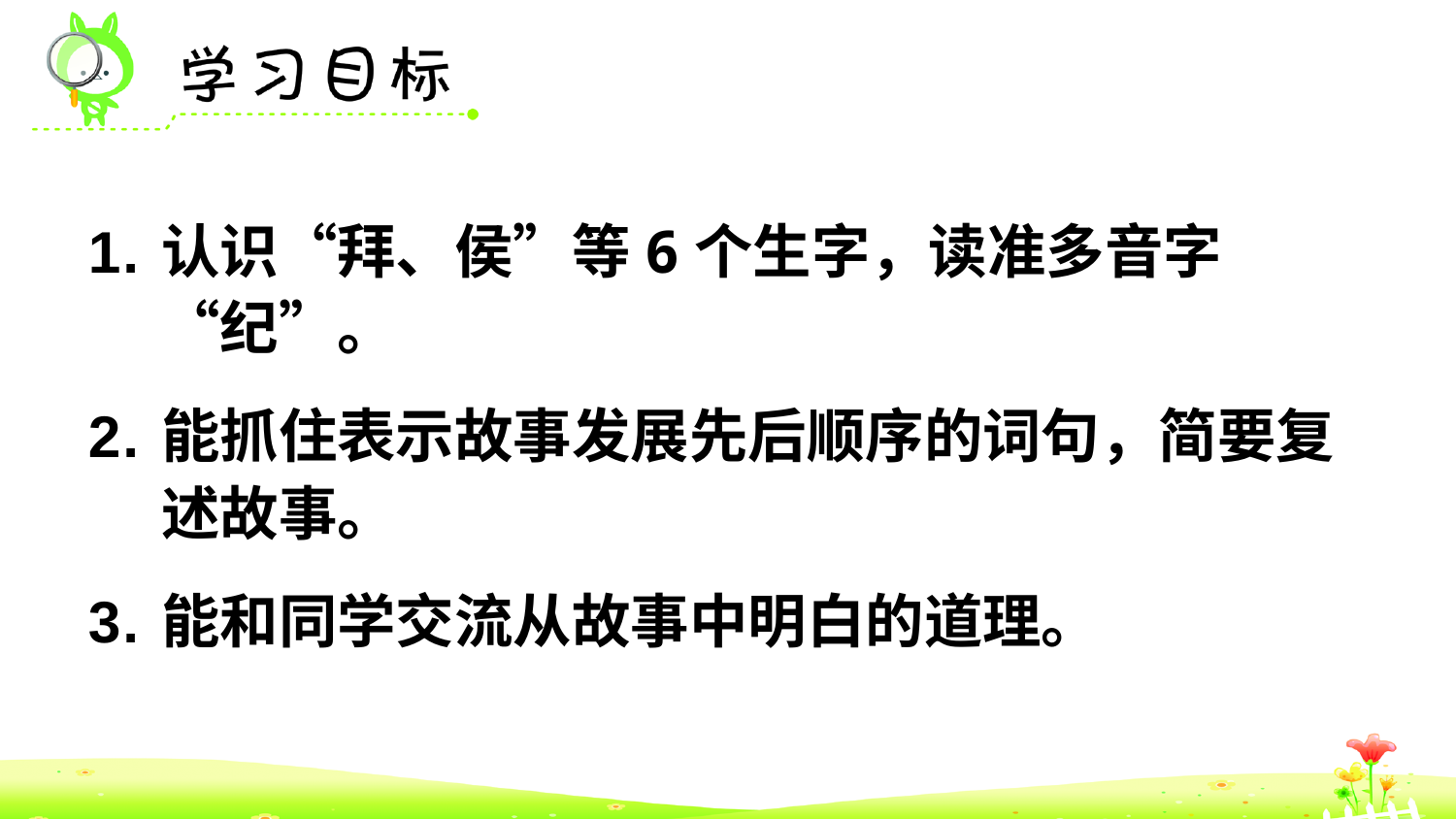

认识“拜、侯”等6个生字，读准多音字“纪”。
能抓住表示故事发展先后顺序的词句，简要复述故事。
能和同学交流从故事中明白的道理。